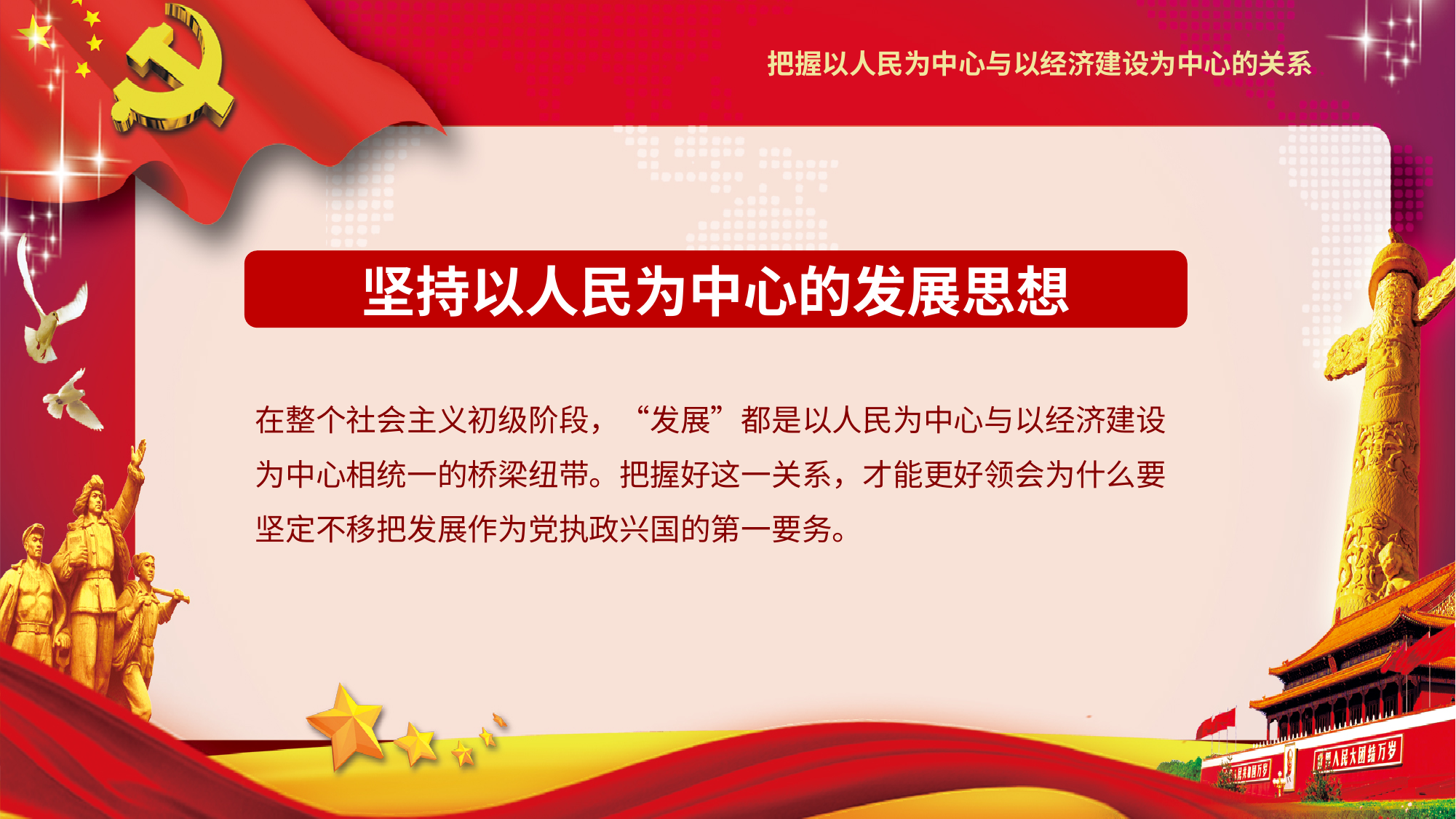

把握以人民为中心与以经济建设为中心的关系

坚持以人民为中心的发展思想
在整个社会主义初级阶段，“发展”都是以人民为中心与以经济建设为中心相统一的桥梁纽带。把握好这一关系，才能更好领会为什么要坚定不移把发展作为党执政兴国的第一要务。